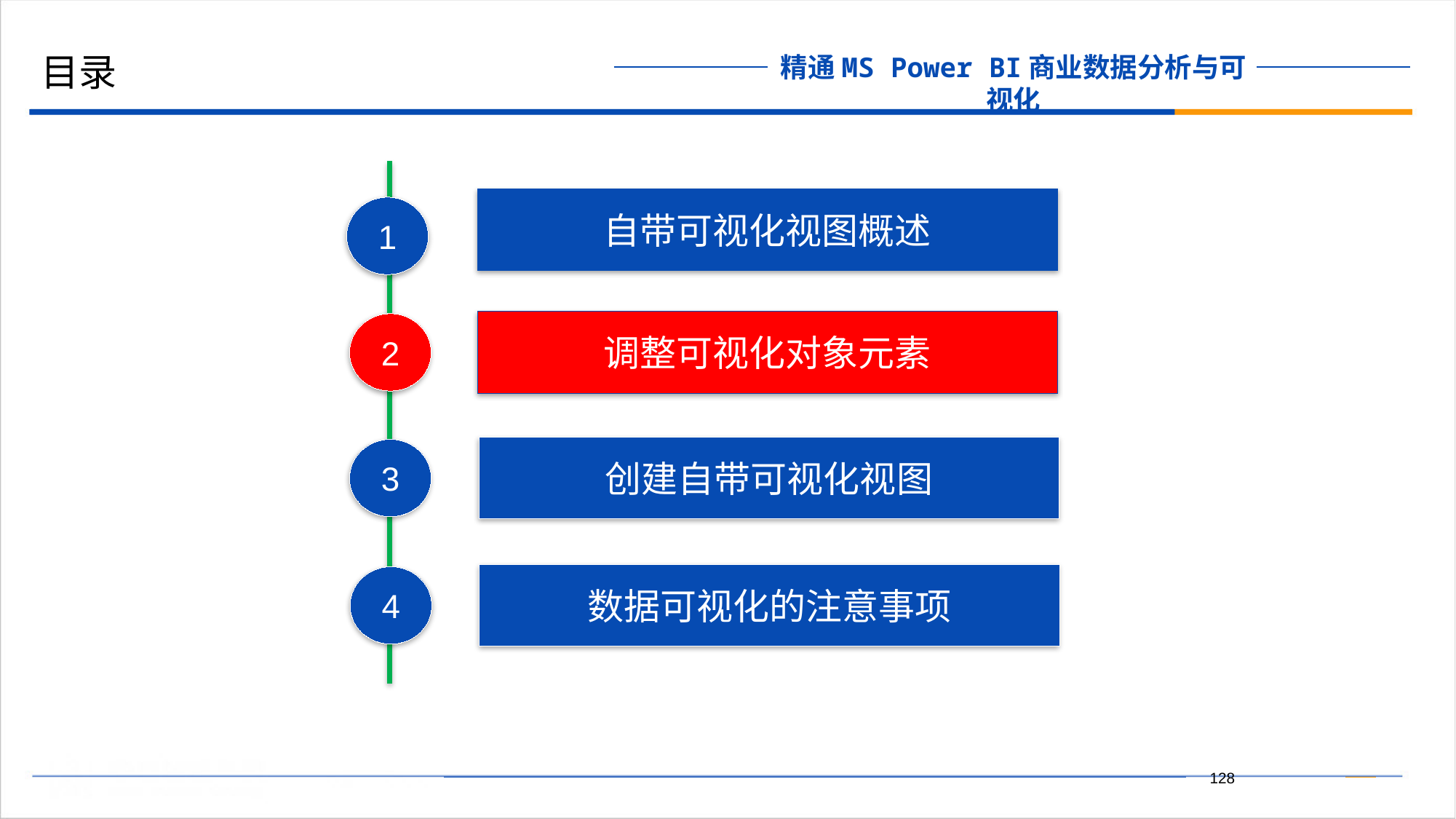

目录
自带可视化视图概述
1
调整可视化对象元素
2
创建自带可视化视图
3
数据可视化的注意事项
4